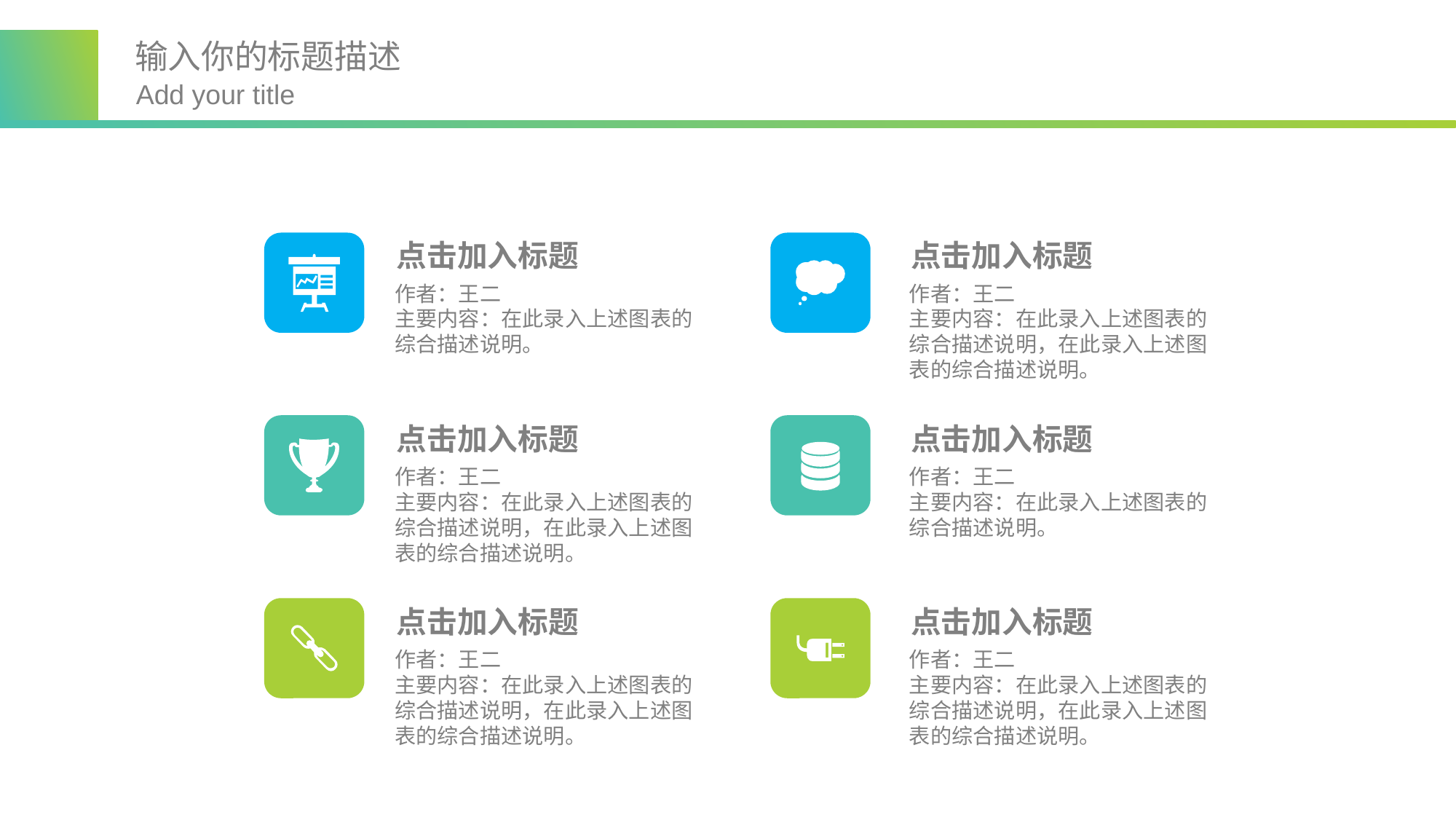

输入你的标题描述
Add your title

点击加入标题
点击加入标题

作者：王二
主要内容：在此录入上述图表的综合描述说明。
作者：王二
主要内容：在此录入上述图表的综合描述说明，在此录入上述图表的综合描述说明。
点击加入标题
点击加入标题

作者：王二
主要内容：在此录入上述图表的综合描述说明，在此录入上述图表的综合描述说明。
作者：王二
主要内容：在此录入上述图表的综合描述说明。
点击加入标题
点击加入标题

作者：王二
主要内容：在此录入上述图表的综合描述说明，在此录入上述图表的综合描述说明。
作者：王二
主要内容：在此录入上述图表的综合描述说明，在此录入上述图表的综合描述说明。